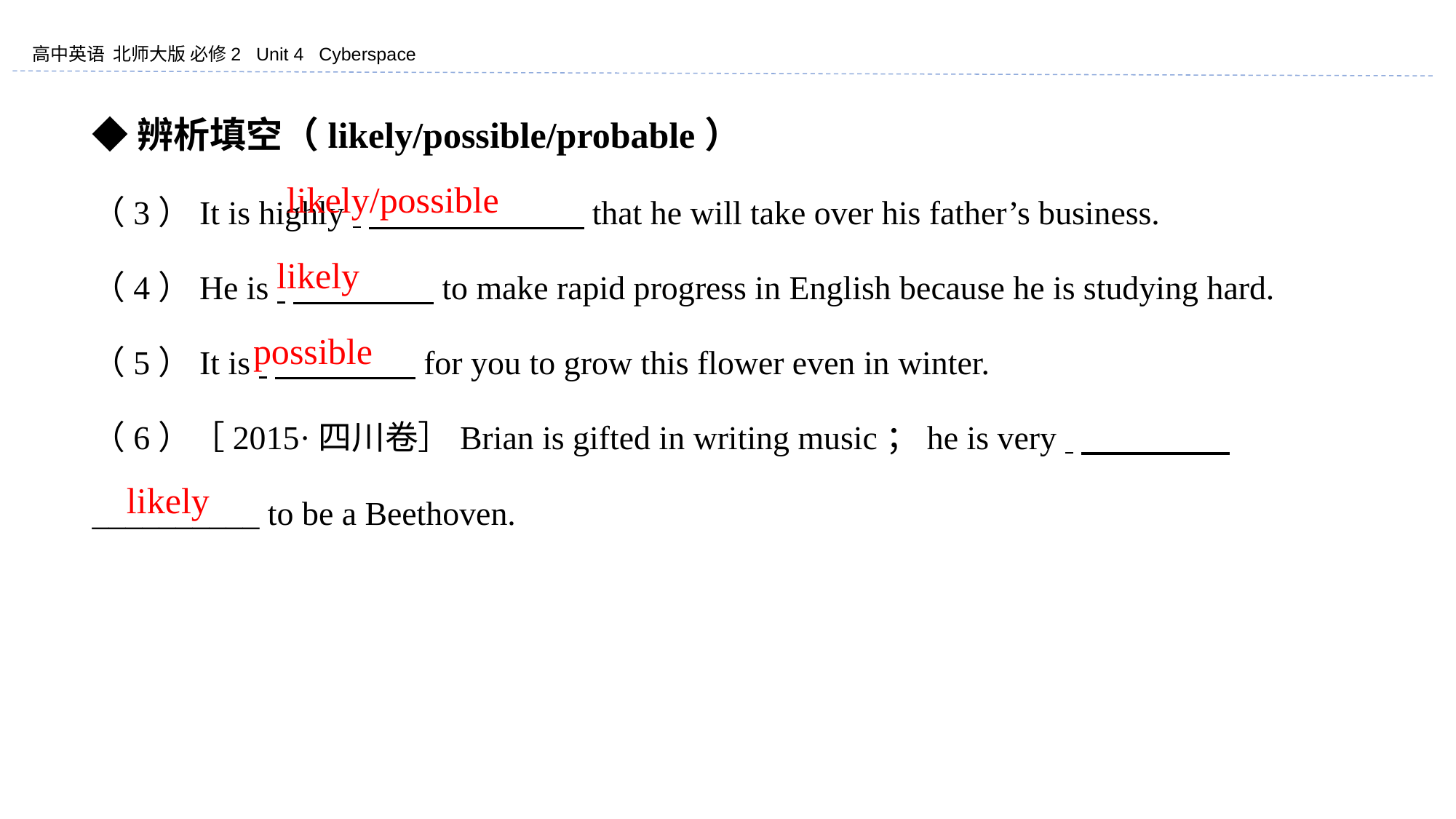

◆辨析填空（likely/possible/probable）
（3）It is highly  　　           　　that he will take over his father’s business.
（4）He is  　　　　 to make rapid progress in English because he is studying hard.
（5）It is  　　　　 for you to grow this flower even in winter.
（6）［2015·四川卷］Brian is gifted in writing music；he is very
__________ to be a Beethoven.

　      likely/possible

likely

possible

　likely